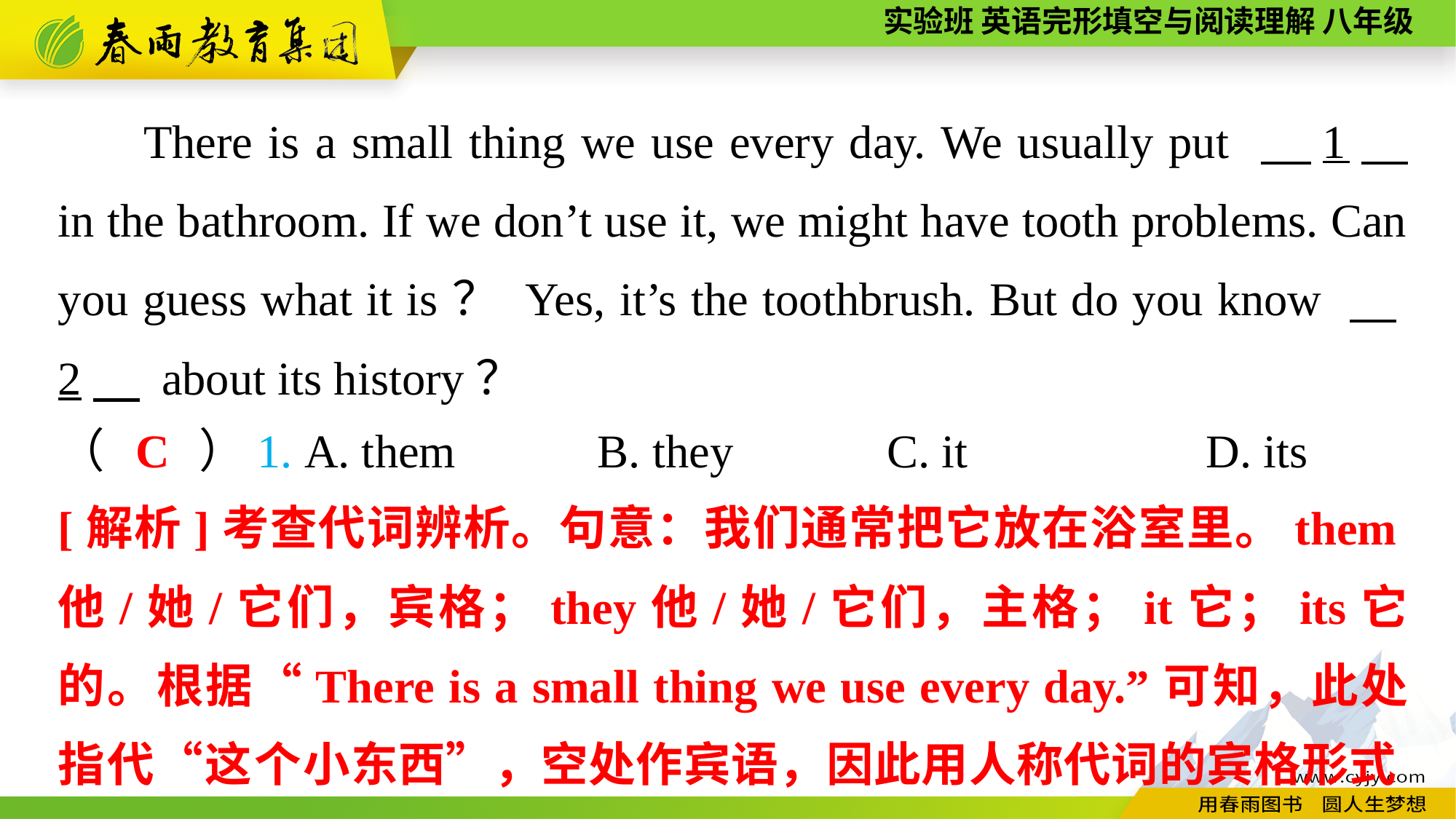

There is a small thing we use every day. We usually put 　1　 in the bathroom. If we don’t use it, we might have tooth problems. Can you guess what it is？ Yes, it’s the toothbrush. But do you know 　2　 about its history？
（　　）1. A. them            B. they             C. it	              D. its
C
[解析]考查代词辨析。句意：我们通常把它放在浴室里。them他/她/它们，宾格；they他/她/它们，主格；it它；its它的。根据“There is a small thing we use every day.”可知，此处指代“这个小东西”，空处作宾语，因此用人称代词的宾格形式it。故选C。